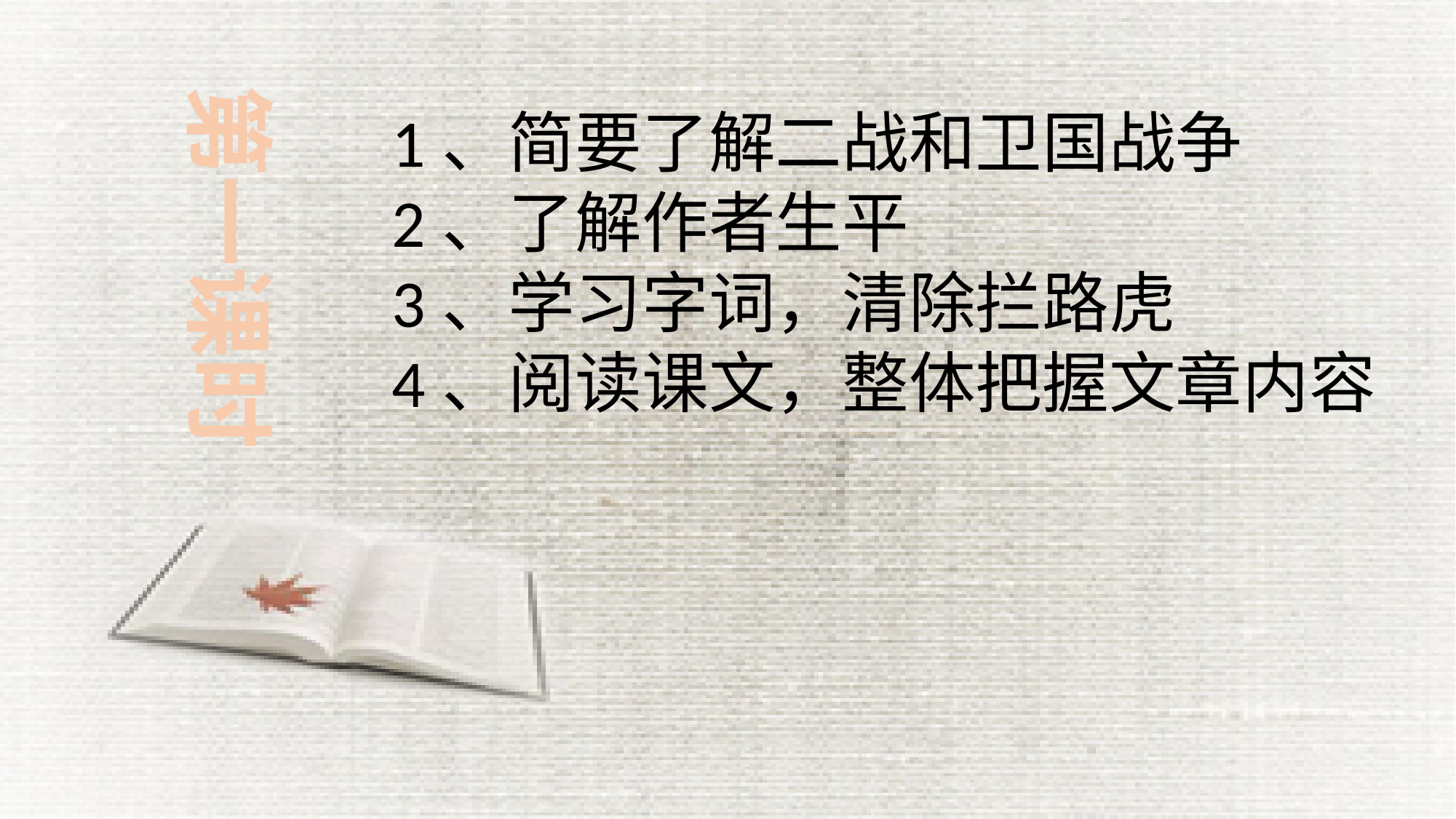

第一课时
1、简要了解二战和卫国战争
2、了解作者生平
3、学习字词，清除拦路虎
4、阅读课文，整体把握文章内容